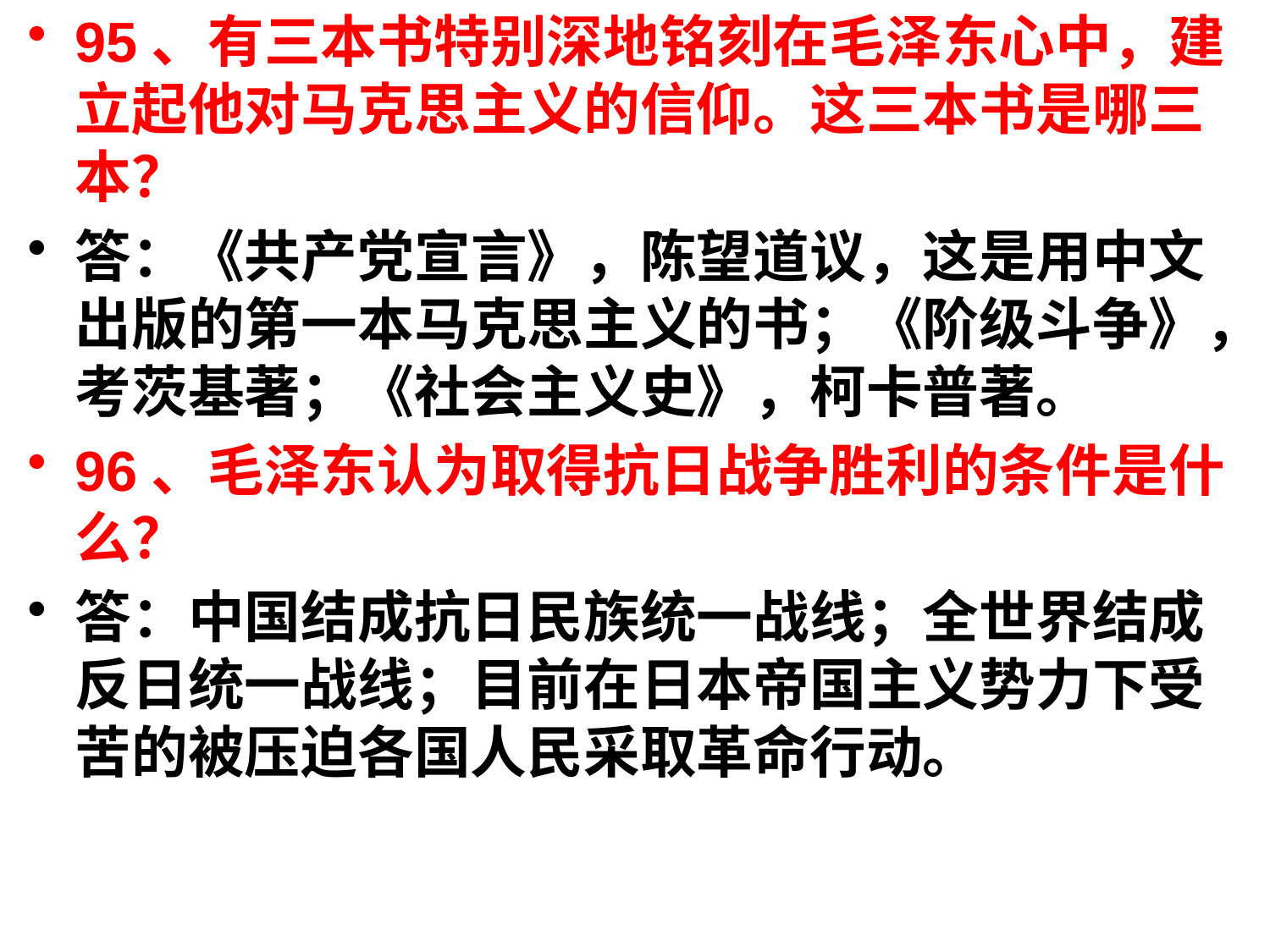

95、有三本书特别深地铭刻在毛泽东心中，建立起他对马克思主义的信仰。这三本书是哪三本？
答：《共产党宣言》，陈望道议，这是用中文出版的第一本马克思主义的书；《阶级斗争》，考茨基著；《社会主义史》，柯卡普著。
96、毛泽东认为取得抗日战争胜利的条件是什么？
答：中国结成抗日民族统一战线；全世界结成反日统一战线；目前在日本帝国主义势力下受苦的被压迫各国人民采取革命行动。

#